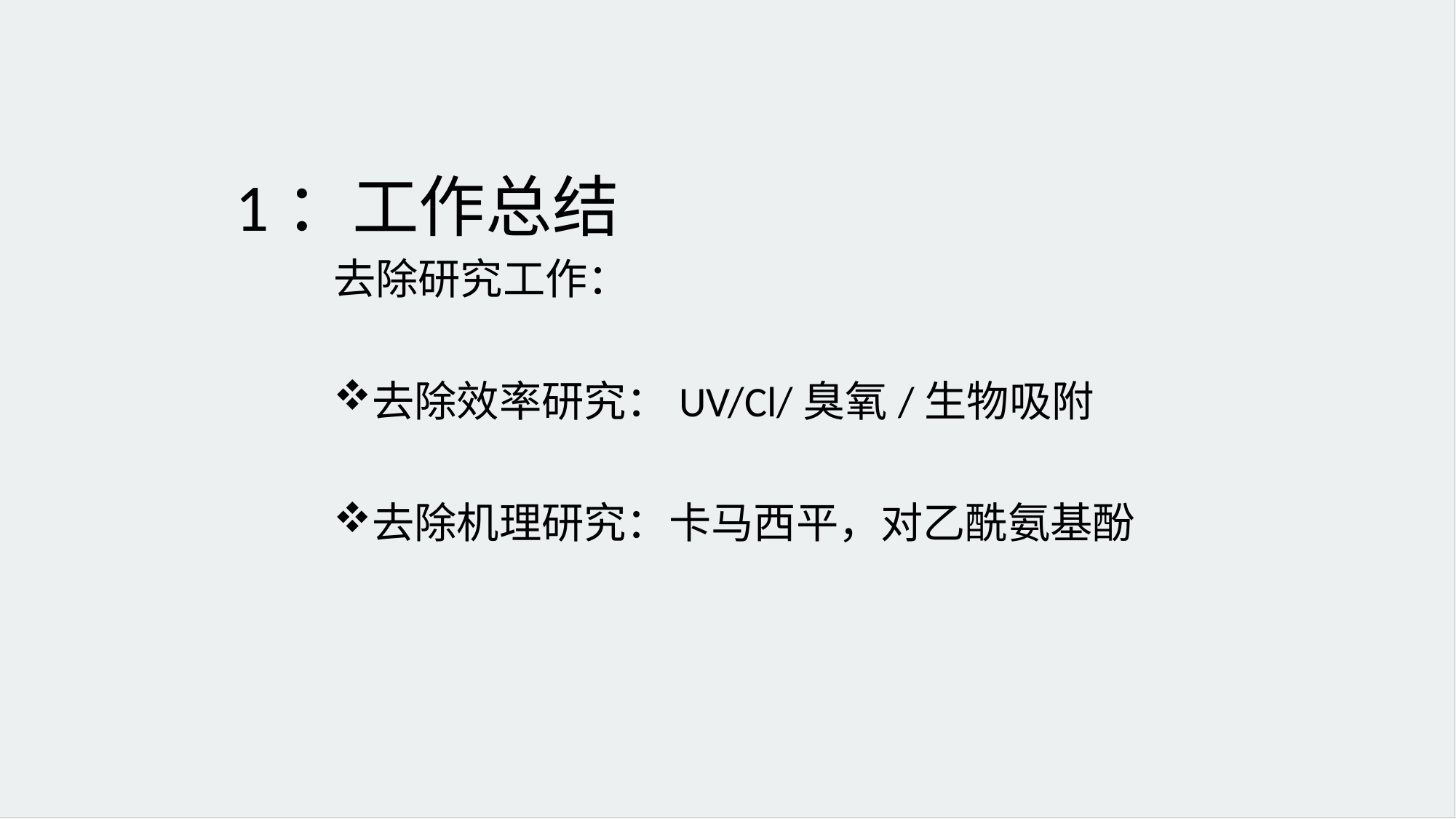

# 1：工作总结
去除研究工作：

去除效率研究：UV/Cl/臭氧/生物吸附

去除机理研究：卡马西平，对乙酰氨基酚